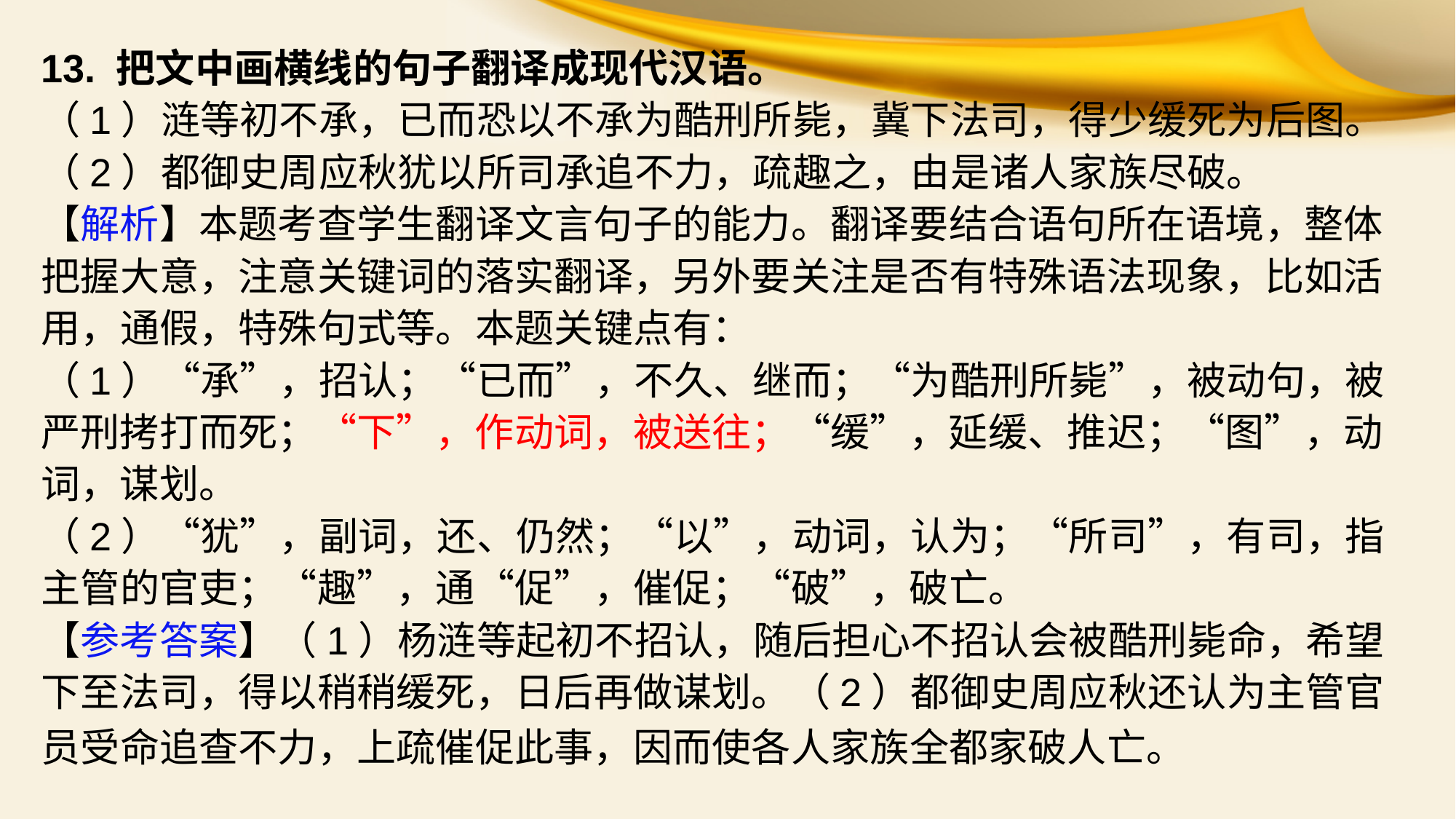

13. 把文中画横线的句子翻译成现代汉语。
（1）涟等初不承，已而恐以不承为酷刑所毙，冀下法司，得少缓死为后图。
（2）都御史周应秋犹以所司承追不力，疏趣之，由是诸人家族尽破。
【解析】本题考查学生翻译文言句子的能力。翻译要结合语句所在语境，整体把握大意，注意关键词的落实翻译，另外要关注是否有特殊语法现象，比如活用，通假，特殊句式等。本题关键点有：
（1）“承”，招认；“已而”，不久、继而；“为酷刑所毙”，被动句，被严刑拷打而死；“下”，作动词，被送往；“缓”，延缓、推迟；“图”，动词，谋划。
（2）“犹”，副词，还、仍然；“以”，动词，认为；“所司”，有司，指主管的官吏；“趣”，通“促”，催促；“破”，破亡。
【参考答案】（1）杨涟等起初不招认，随后担心不招认会被酷刑毙命，希望下至法司，得以稍稍缓死，日后再做谋划。（2）都御史周应秋还认为主管官员受命追查不力，上疏催促此事，因而使各人家族全都家破人亡。